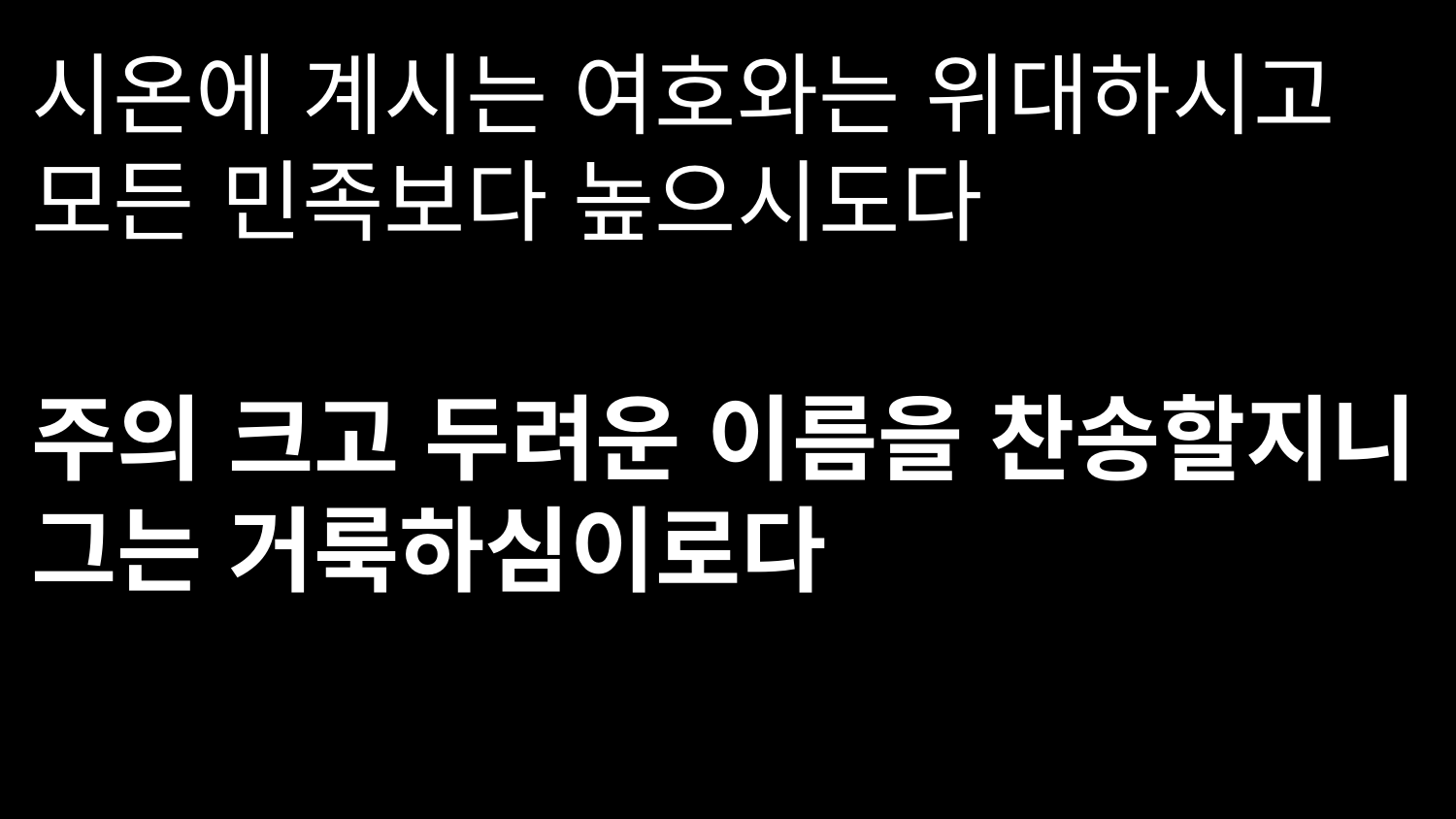

시온에 계시는 여호와는 위대하시고 모든 민족보다 높으시도다
주의 크고 두려운 이름을 찬송할지니 그는 거룩하심이로다